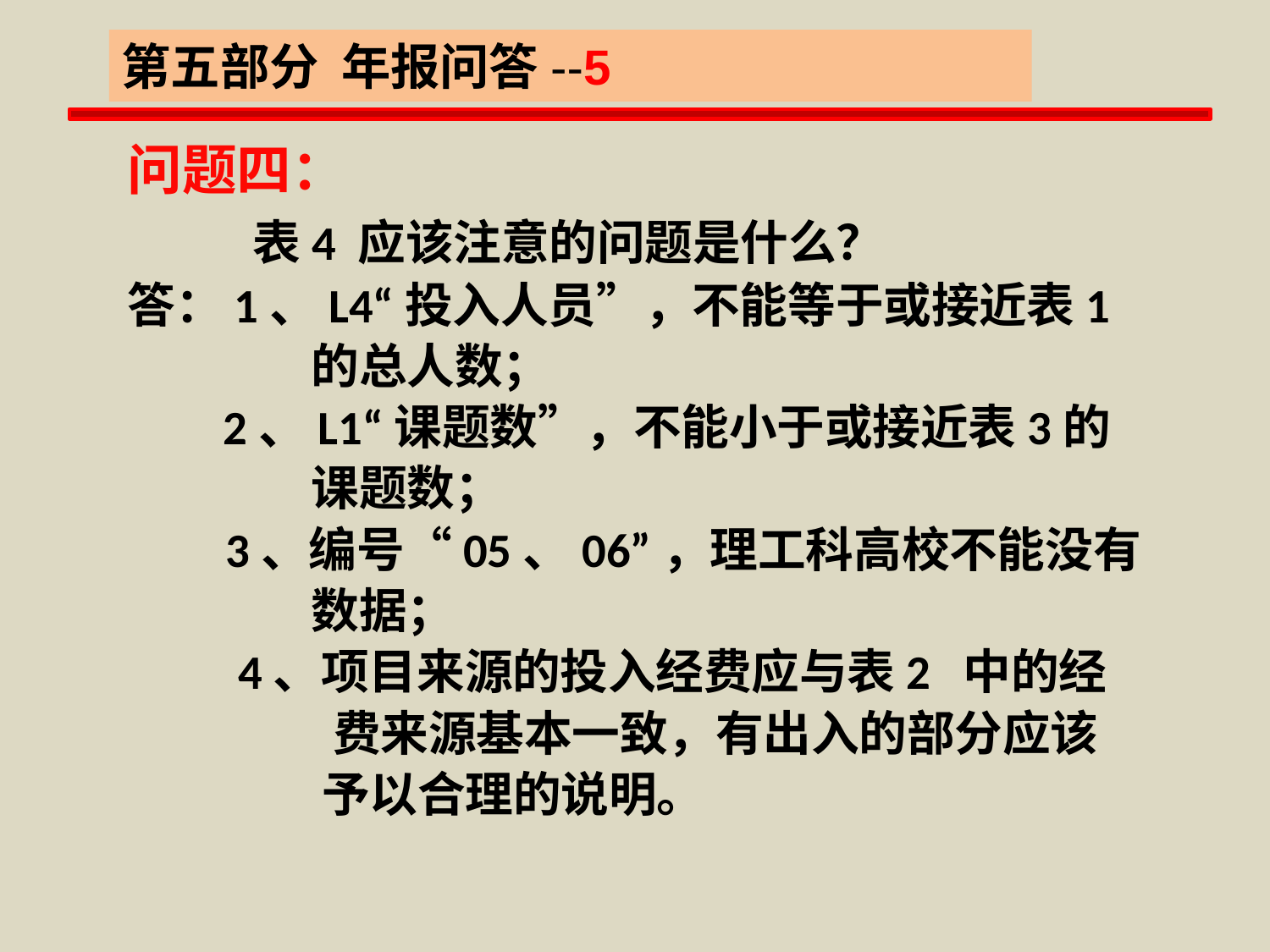

第五部分  年报问答--5
全国普通高等学校科技统计年报培训教材

问题四：
         表4 应该注意的问题是什么？
答：1、L4“投入人员”，不能等于或接近表1
                的总人数；
      2、L1“课题数”，不能小于或接近表3的
                课题数；
         3、编号“05、06”，理工科高校不能没有
                数据；
       4、项目来源的投入经费应与表2  中的经
              费来源基本一致，有出入的部分应该
                 予以合理的说明。